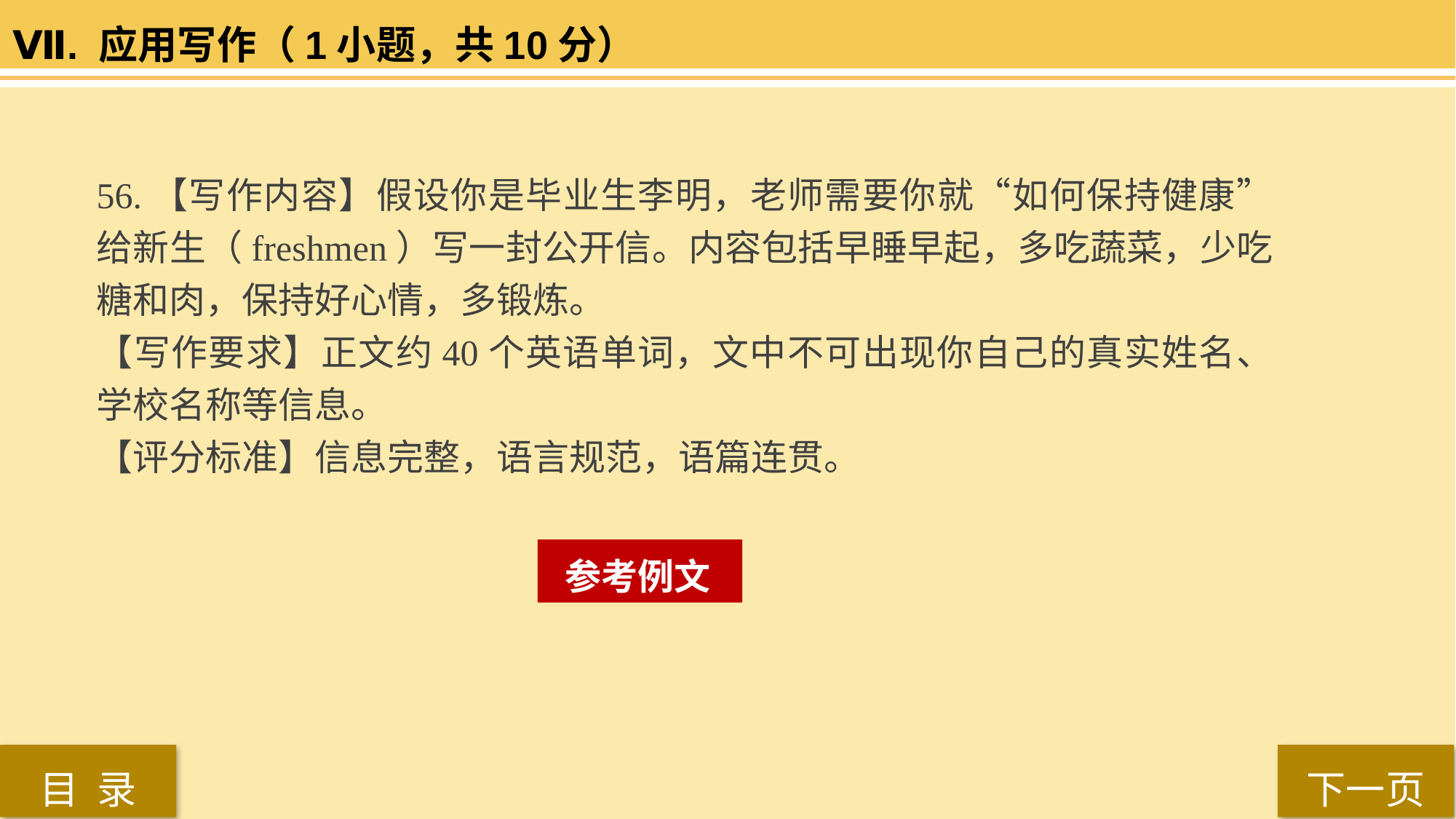

Ⅶ. 应用写作（1小题，共10分）
56.【写作内容】假设你是毕业生李明，老师需要你就“如何保持健康”给新生（freshmen）写一封公开信。内容包括早睡早起，多吃蔬菜，少吃糖和肉，保持好心情，多锻炼。
【写作要求】正文约40个英语单词，文中不可出现你自己的真实姓名、学校名称等信息。
【评分标准】信息完整，语言规范，语篇连贯。
 参考例文